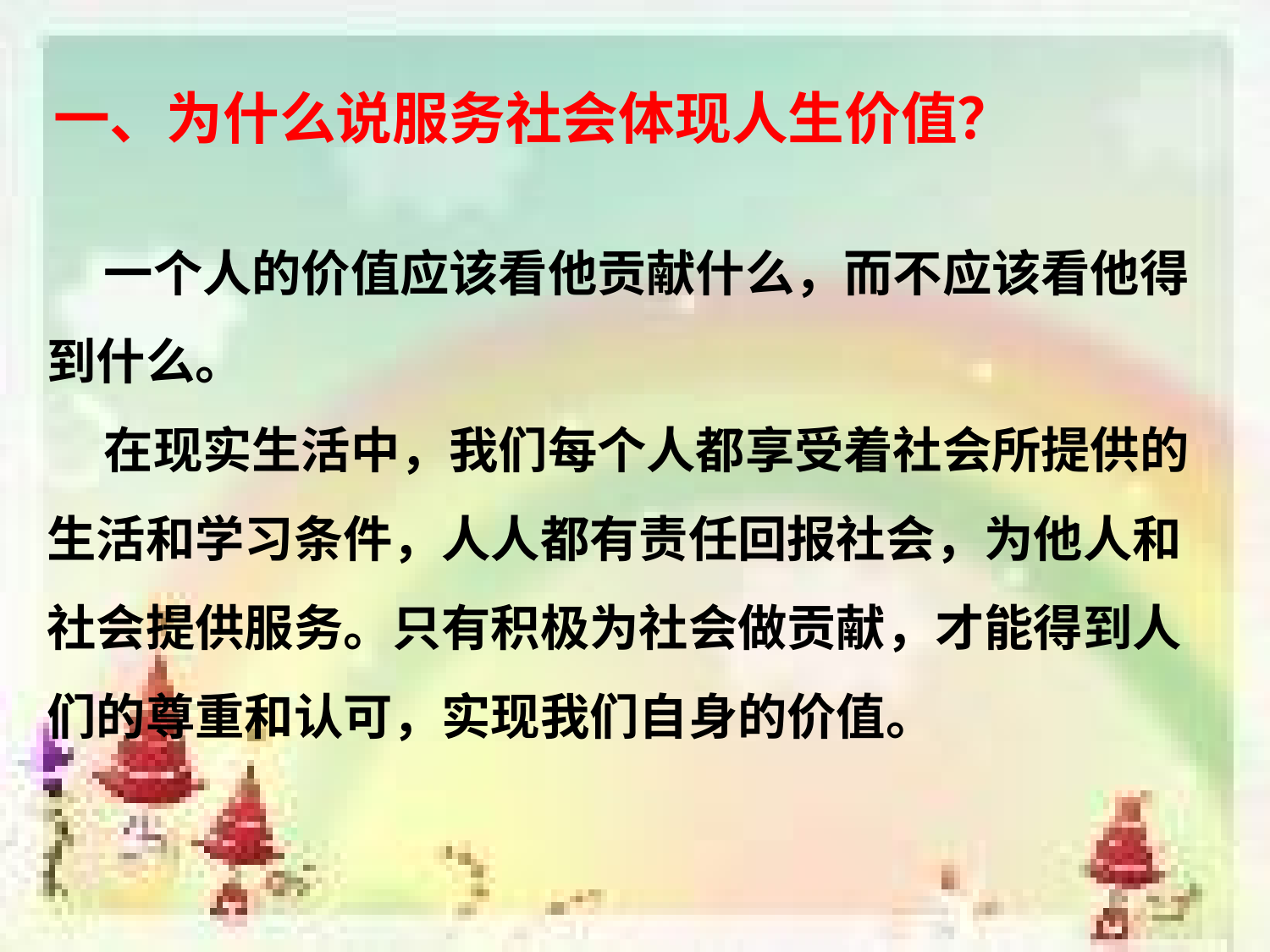

一、为什么说服务社会体现人生价值？
    一个人的价值应该看他贡献什么，而不应该看他得到什么。
    在现实生活中，我们每个人都享受着社会所提供的生活和学习条件，人人都有责任回报社会，为他人和社会提供服务。只有积极为社会做贡献，才能得到人们的尊重和认可，实现我们自身的价值。